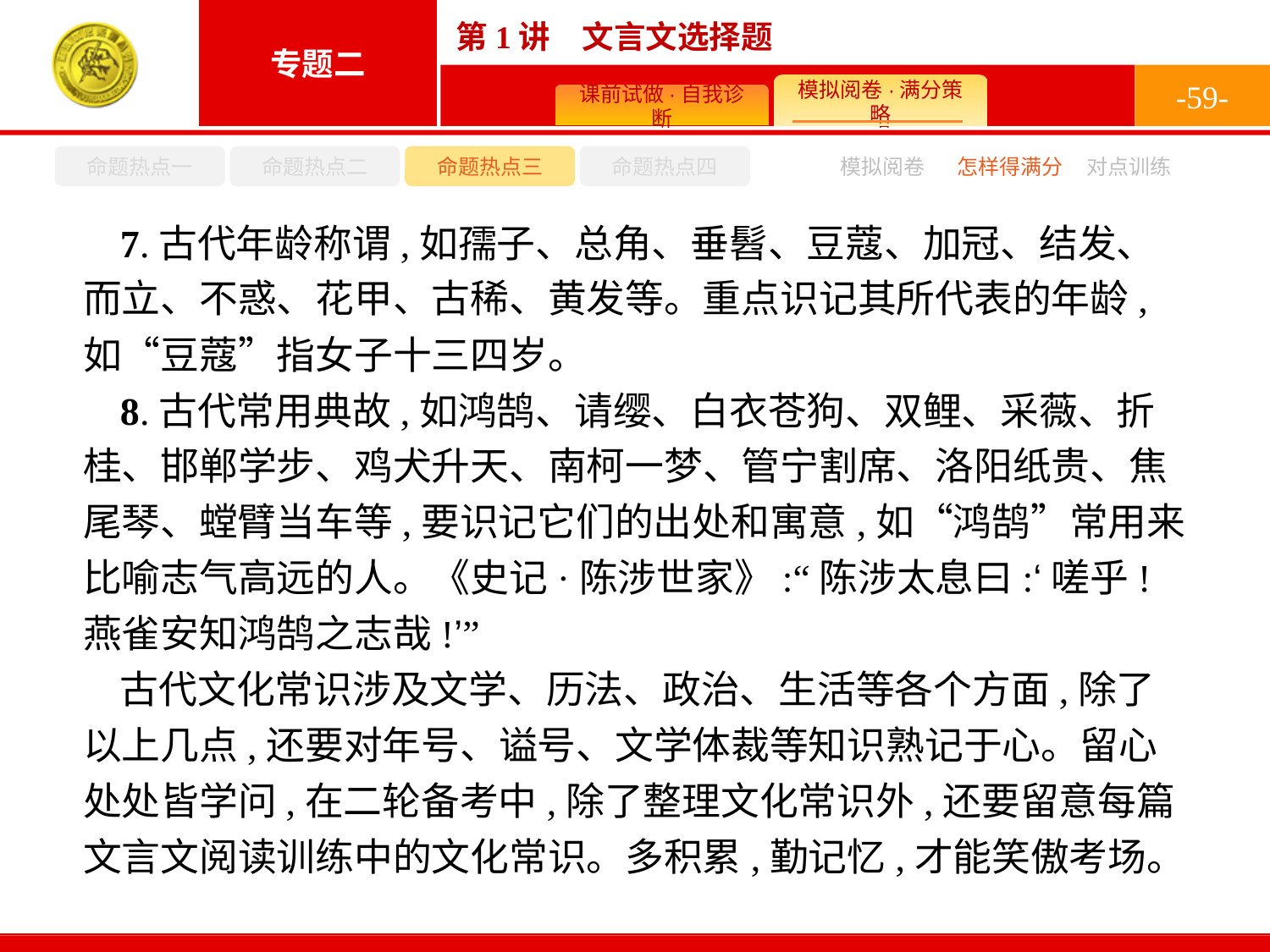

-59-
命题热点一
命题热点二
命题热点三
命题热点四
模拟阅卷
怎样得满分
对点训练
7.古代年龄称谓,如孺子、总角、垂髫、豆蔻、加冠、结发、而立、不惑、花甲、古稀、黄发等。重点识记其所代表的年龄,如“豆蔻”指女子十三四岁。
8.古代常用典故,如鸿鹄、请缨、白衣苍狗、双鲤、采薇、折桂、邯郸学步、鸡犬升天、南柯一梦、管宁割席、洛阳纸贵、焦尾琴、螳臂当车等,要识记它们的出处和寓意,如“鸿鹄”常用来比喻志气高远的人。《史记·陈涉世家》:“陈涉太息曰:‘嗟乎!燕雀安知鸿鹄之志哉!’”
古代文化常识涉及文学、历法、政治、生活等各个方面,除了以上几点,还要对年号、谥号、文学体裁等知识熟记于心。留心处处皆学问,在二轮备考中,除了整理文化常识外,还要留意每篇文言文阅读训练中的文化常识。多积累,勤记忆,才能笑傲考场。